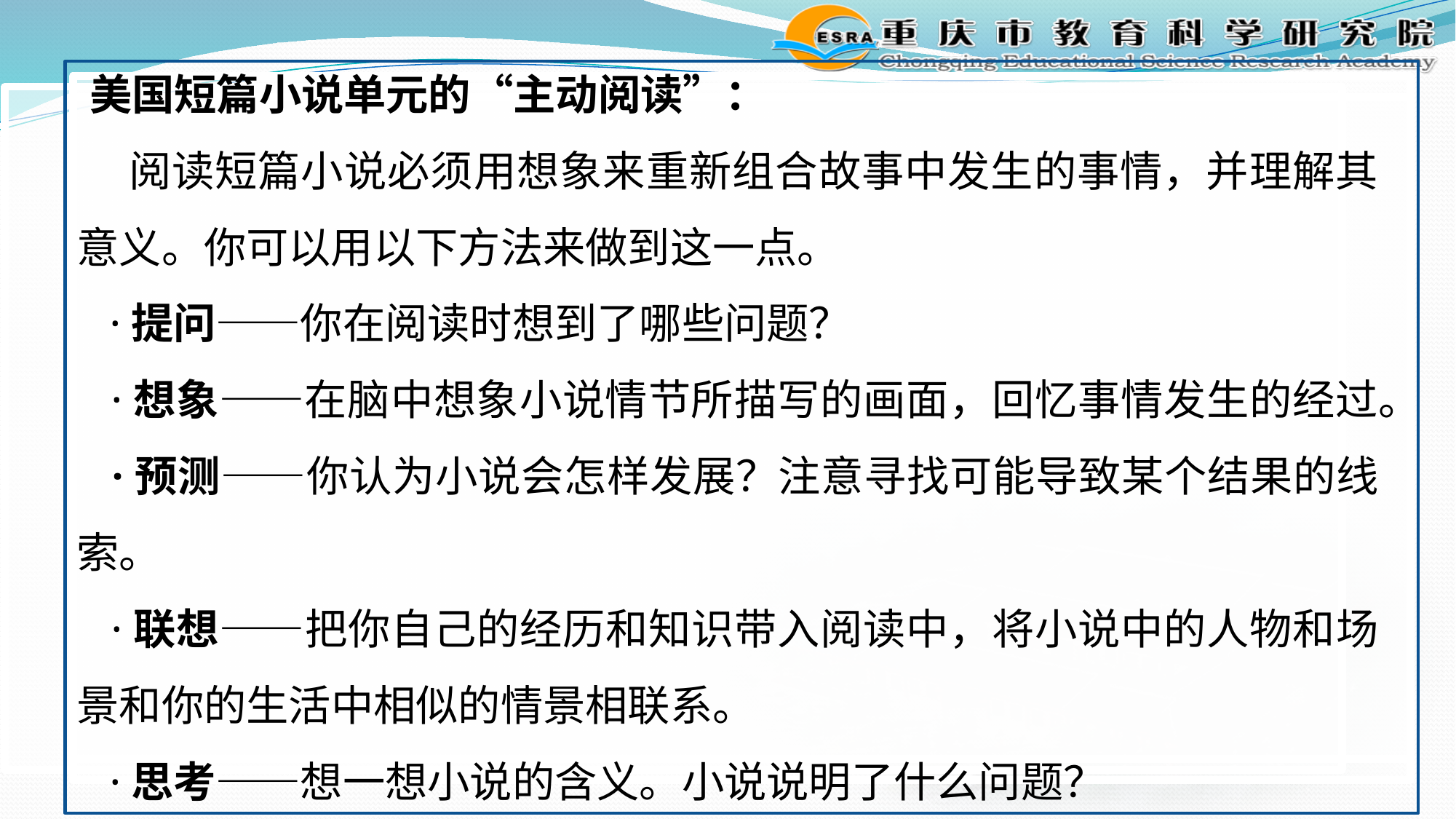

美国短篇小说单元的“主动阅读”：
    阅读短篇小说必须用想象来重新组合故事中发生的事情，并理解其意义。你可以用以下方法来做到这一点。
   ·提问——你在阅读时想到了哪些问题？
   ·想象——在脑中想象小说情节所描写的画面，回忆事情发生的经过。
   ·预测——你认为小说会怎样发展？注意寻找可能导致某个结果的线索。
   ·联想——把你自己的经历和知识带入阅读中，将小说中的人物和场景和你的生活中相似的情景相联系。
   ·思考——想一想小说的含义。小说说明了什么问题？